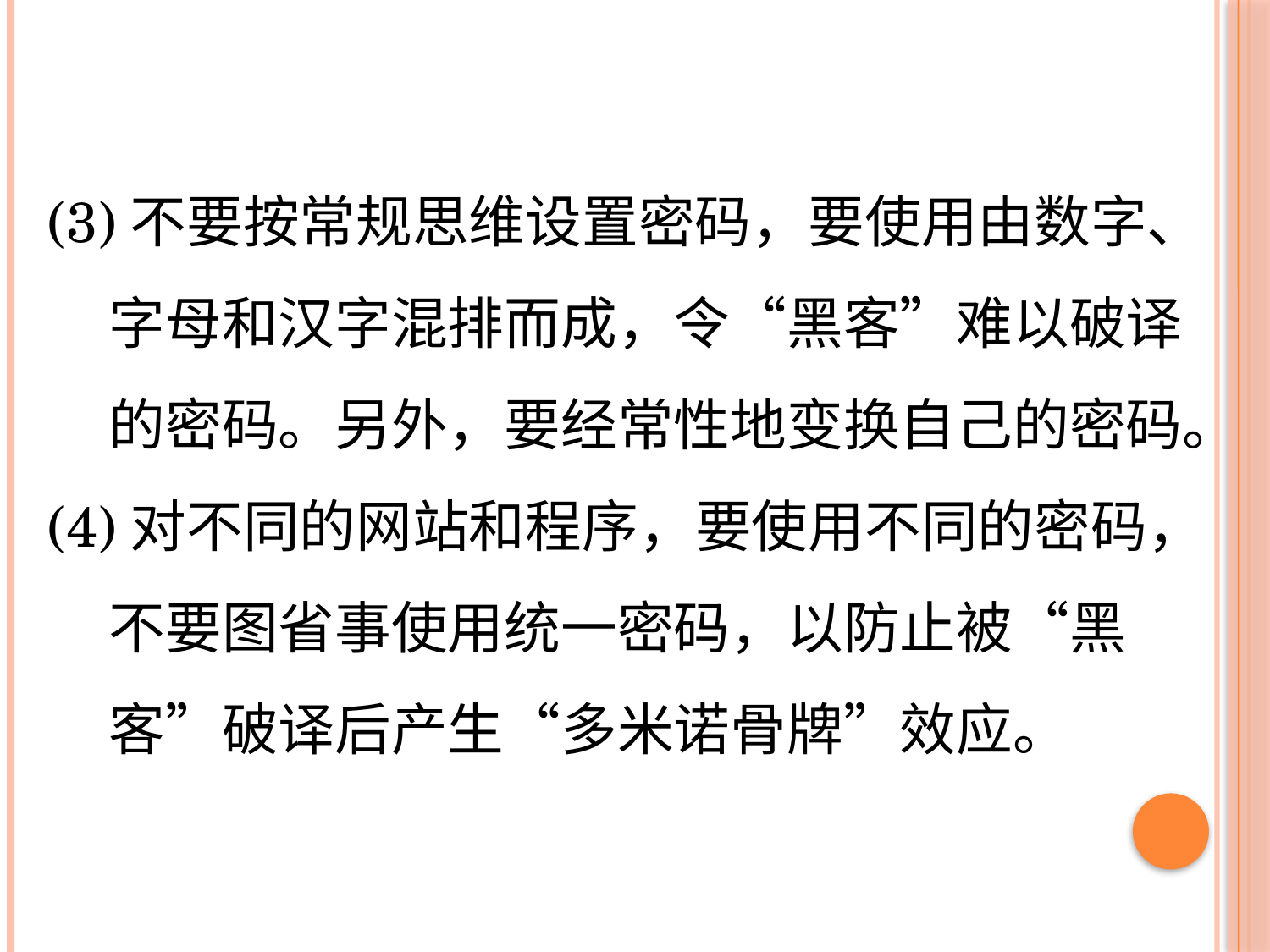

(3)不要按常规思维设置密码，要使用由数字、字母和汉字混排而成，令“黑客”难以破译的密码。另外，要经常性地变换自己的密码。
(4)对不同的网站和程序，要使用不同的密码，不要图省事使用统一密码，以防止被“黑客”破译后产生“多米诺骨牌”效应。